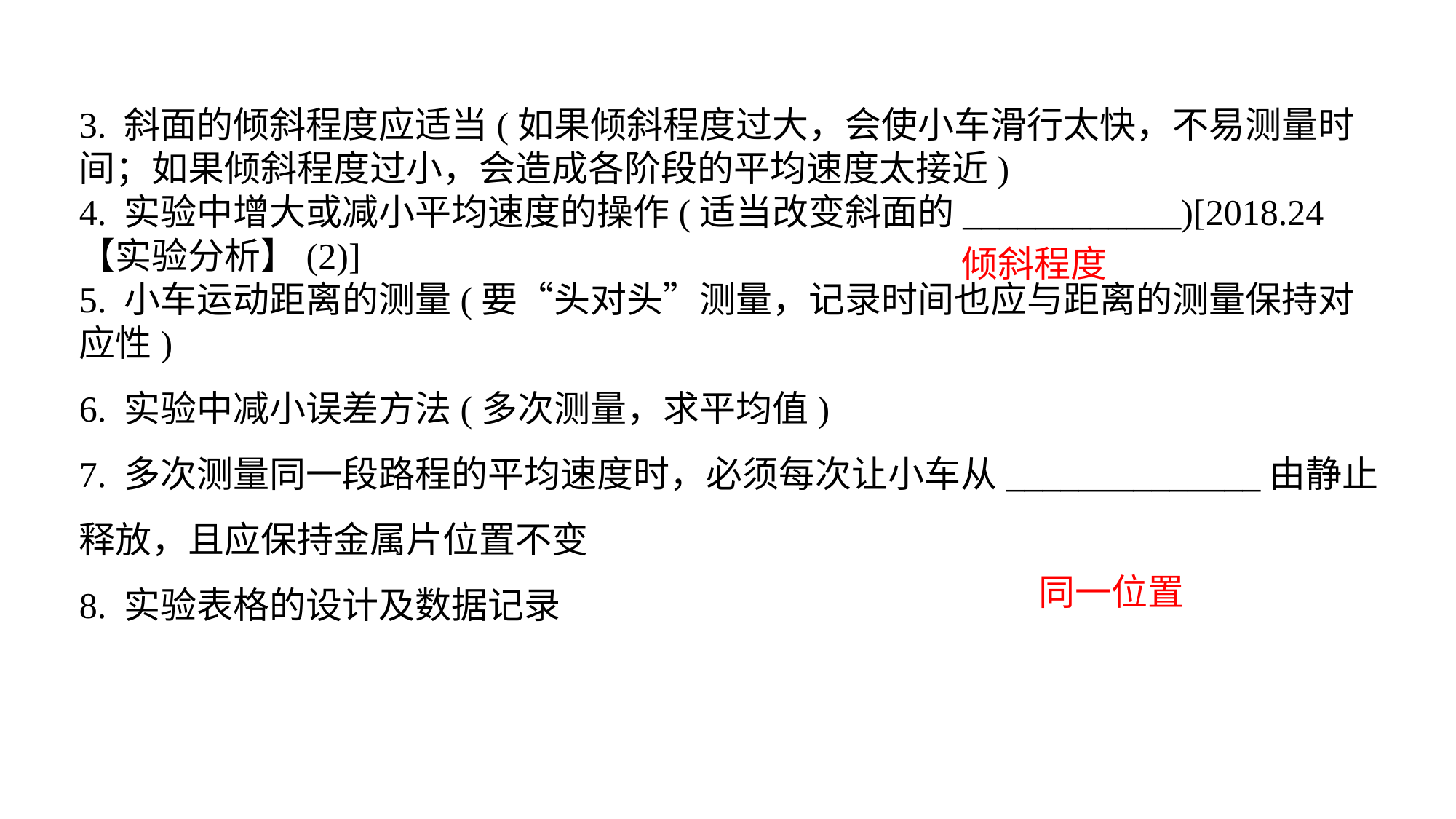

3. 斜面的倾斜程度应适当(如果倾斜程度过大，会使小车滑行太快，不易测量时间；如果倾斜程度过小，会造成各阶段的平均速度太接近)4. 实验中增大或减小平均速度的操作(适当改变斜面的____________)[2018.24【实验分析】(2)]5. 小车运动距离的测量(要“头对头”测量，记录时间也应与距离的测量保持对应性)6. 实验中减小误差方法(多次测量，求平均值)
7. 多次测量同一段路程的平均速度时，必须每次让小车从______________由静止释放，且应保持金属片位置不变8. 实验表格的设计及数据记录
倾斜程度
同一位置